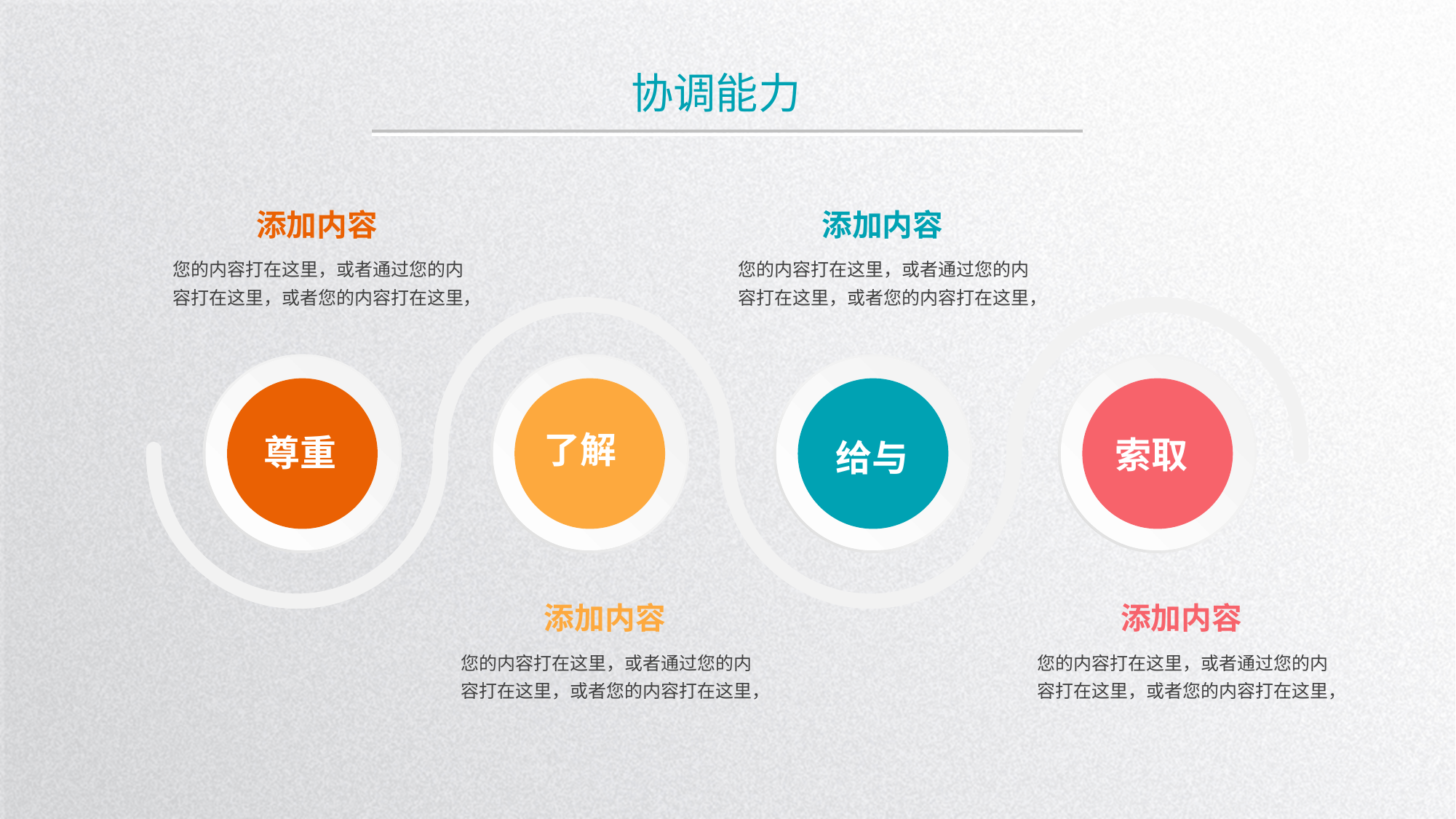

协调能力
添加内容
您的内容打在这里，或者通过您的内容打在这里，或者您的内容打在这里，
添加内容
您的内容打在这里，或者通过您的内容打在这里，或者您的内容打在这里，

尊重

了解

给与

索取
添加内容
您的内容打在这里，或者通过您的内容打在这里，或者您的内容打在这里，
添加内容
您的内容打在这里，或者通过您的内容打在这里，或者您的内容打在这里，